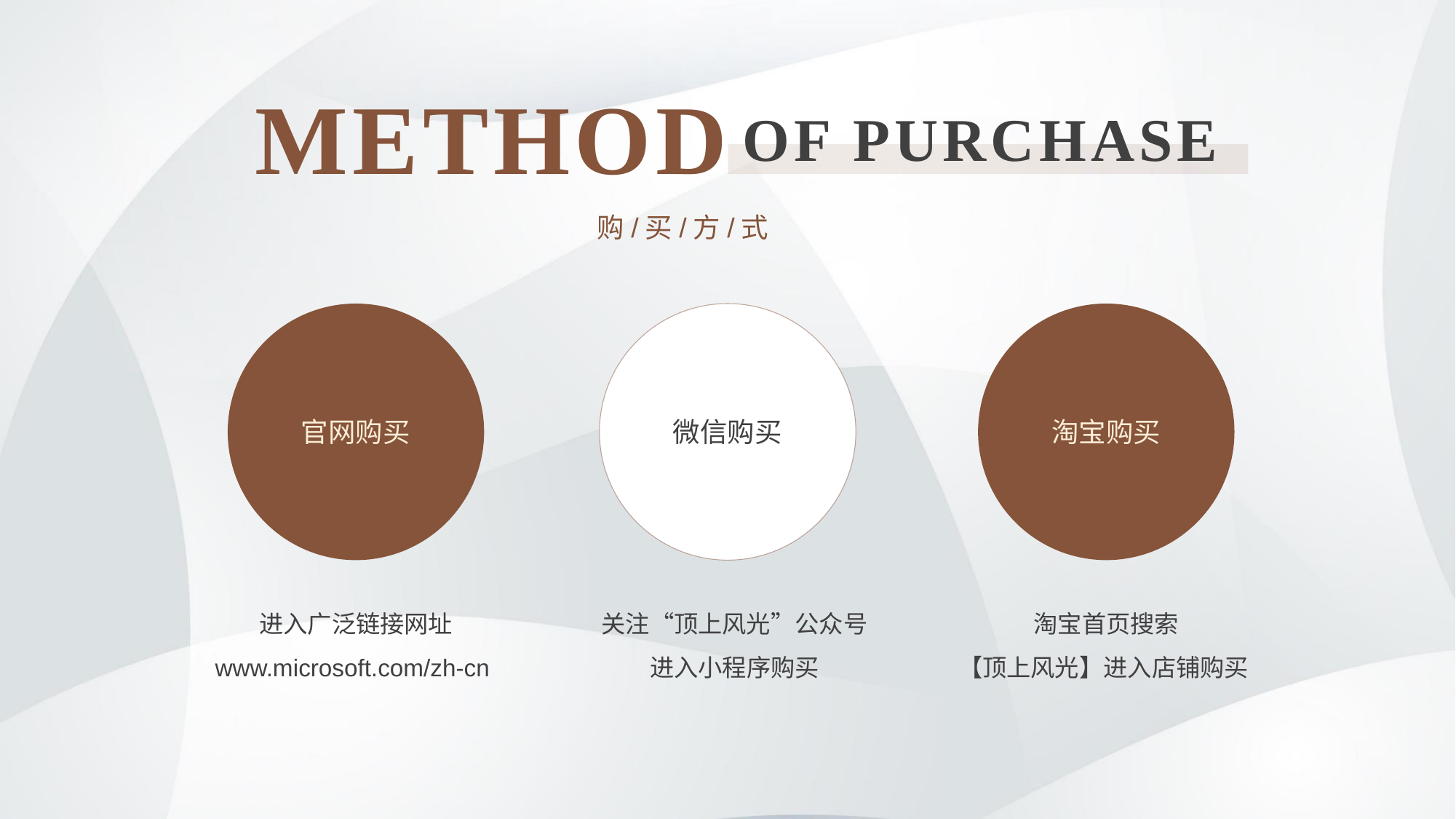

METHOD
OF PURCHASE
购/买/方/式
官网购买
微信购买
淘宝购买
进入广泛链接网址
www.microsoft.com/zh-cn
关注“顶上风光”公众号
进入小程序购买
淘宝首页搜索
【顶上风光】进入店铺购买